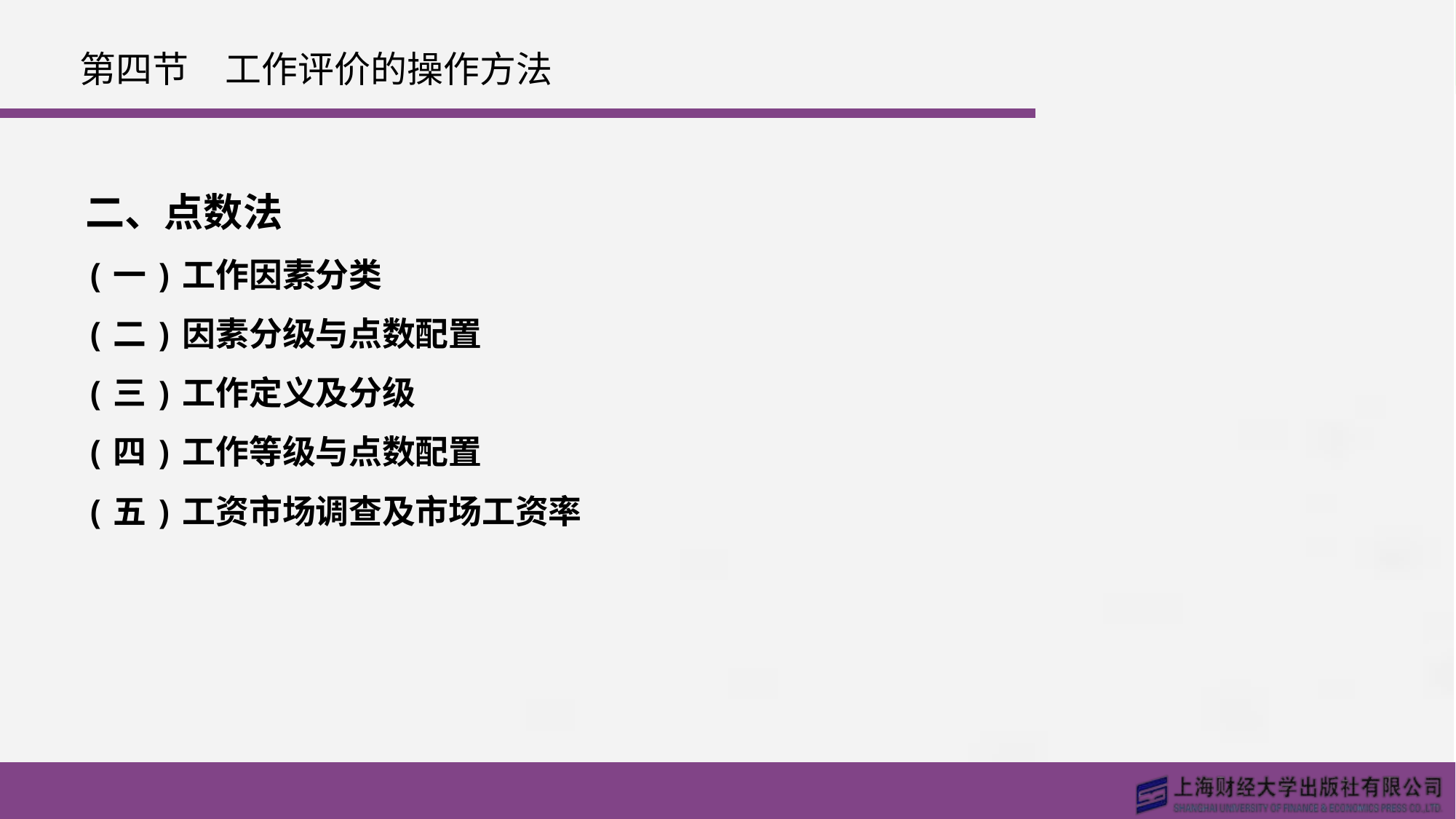

# 第四节　工作评价的操作方法
二、点数法
(一)工作因素分类
(二)因素分级与点数配置
(三)工作定义及分级
(四)工作等级与点数配置
(五)工资市场调查及市场工资率